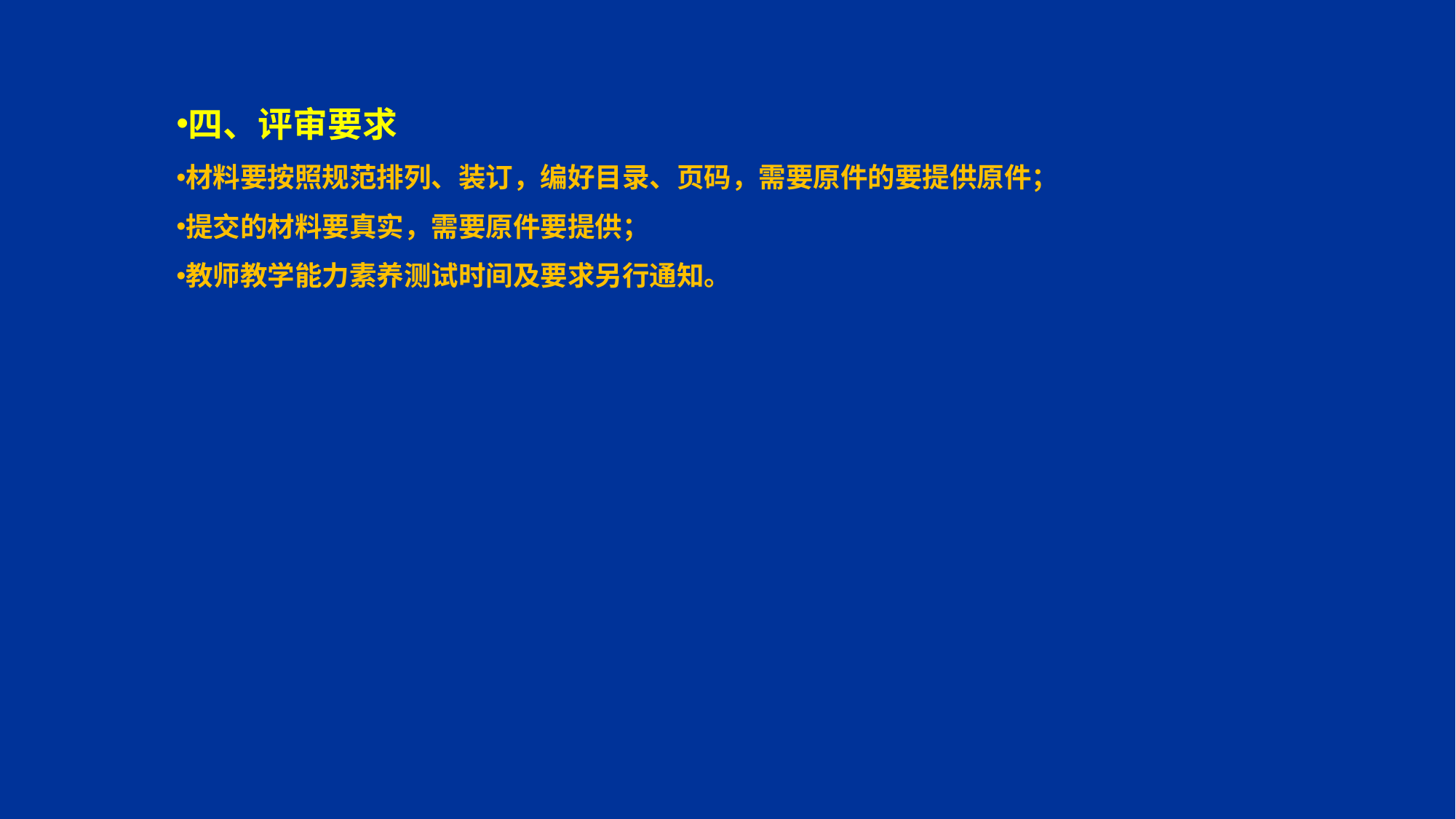

四、评审要求
材料要按照规范排列、装订，编好目录、页码，需要原件的要提供原件；
提交的材料要真实，需要原件要提供；
教师教学能力素养测试时间及要求另行通知。

8